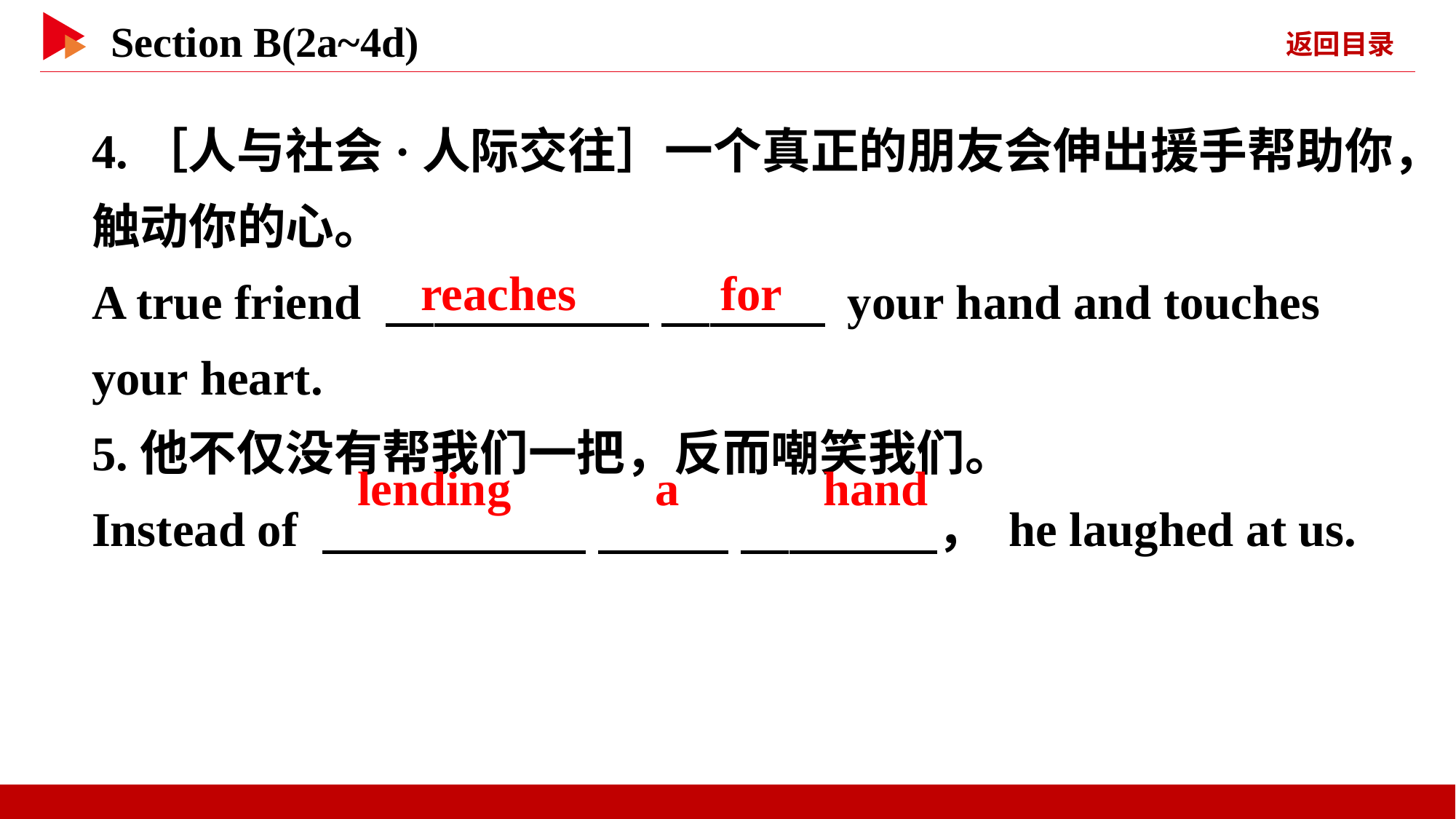

4.［人与社会·人际交往］一个真正的朋友会伸出援手帮助你，触动你的心。
A true friend 　               　 　      　 your hand and touches your heart.
5.他不仅没有帮我们一把，反而嘲笑我们。
Instead of 　               　 　   　 　         　， he laughed at us.
reaches 　 　for
lending 　 　a 　 　hand